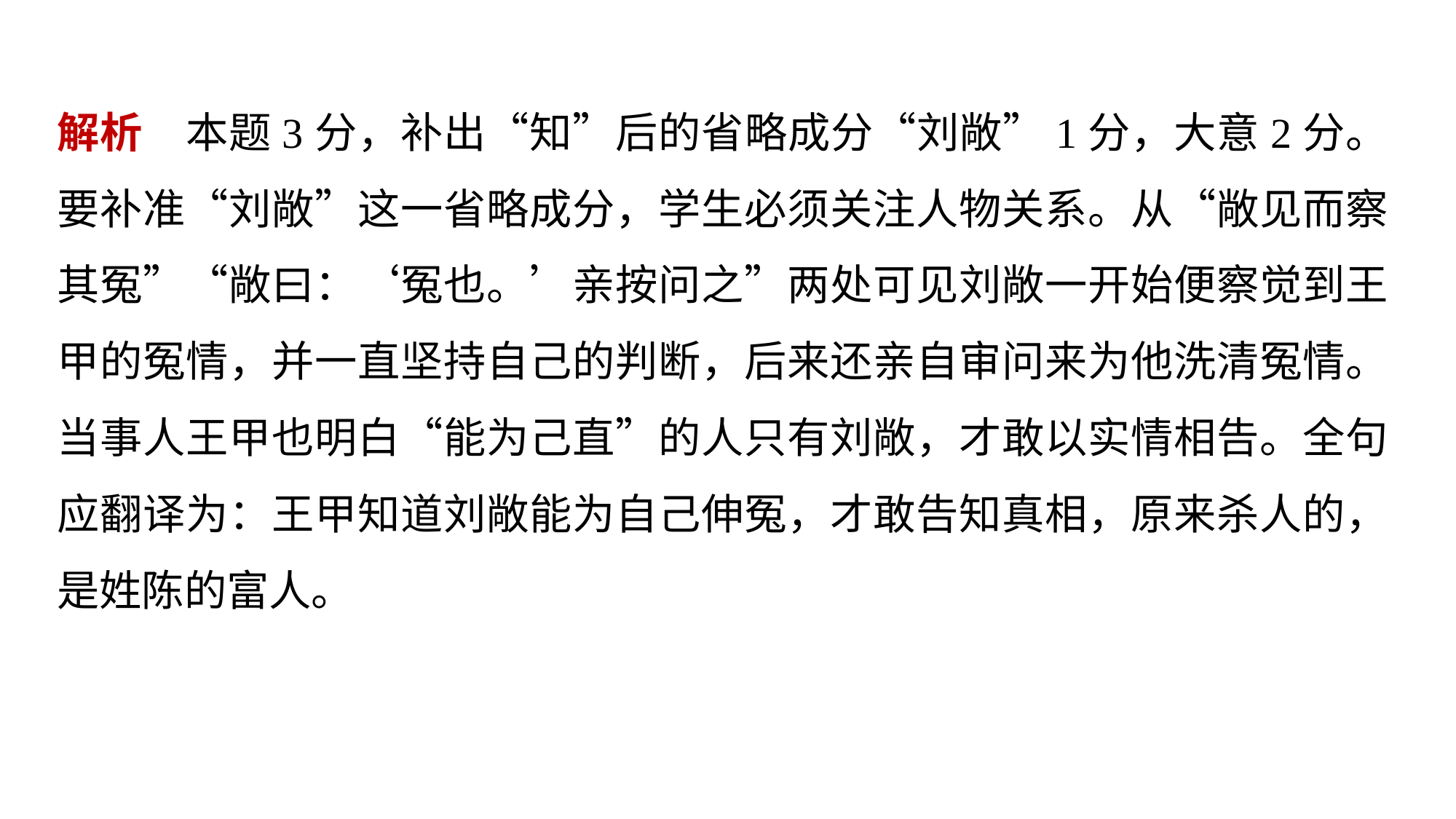

解析　本题3分，补出“知”后的省略成分“刘敞”1分，大意2分。要补准“刘敞”这一省略成分，学生必须关注人物关系。从“敞见而察其冤”“敞曰：‘冤也。’亲按问之”两处可见刘敞一开始便察觉到王甲的冤情，并一直坚持自己的判断，后来还亲自审问来为他洗清冤情。当事人王甲也明白“能为己直”的人只有刘敞，才敢以实情相告。全句应翻译为：王甲知道刘敞能为自己伸冤，才敢告知真相，原来杀人的，是姓陈的富人。